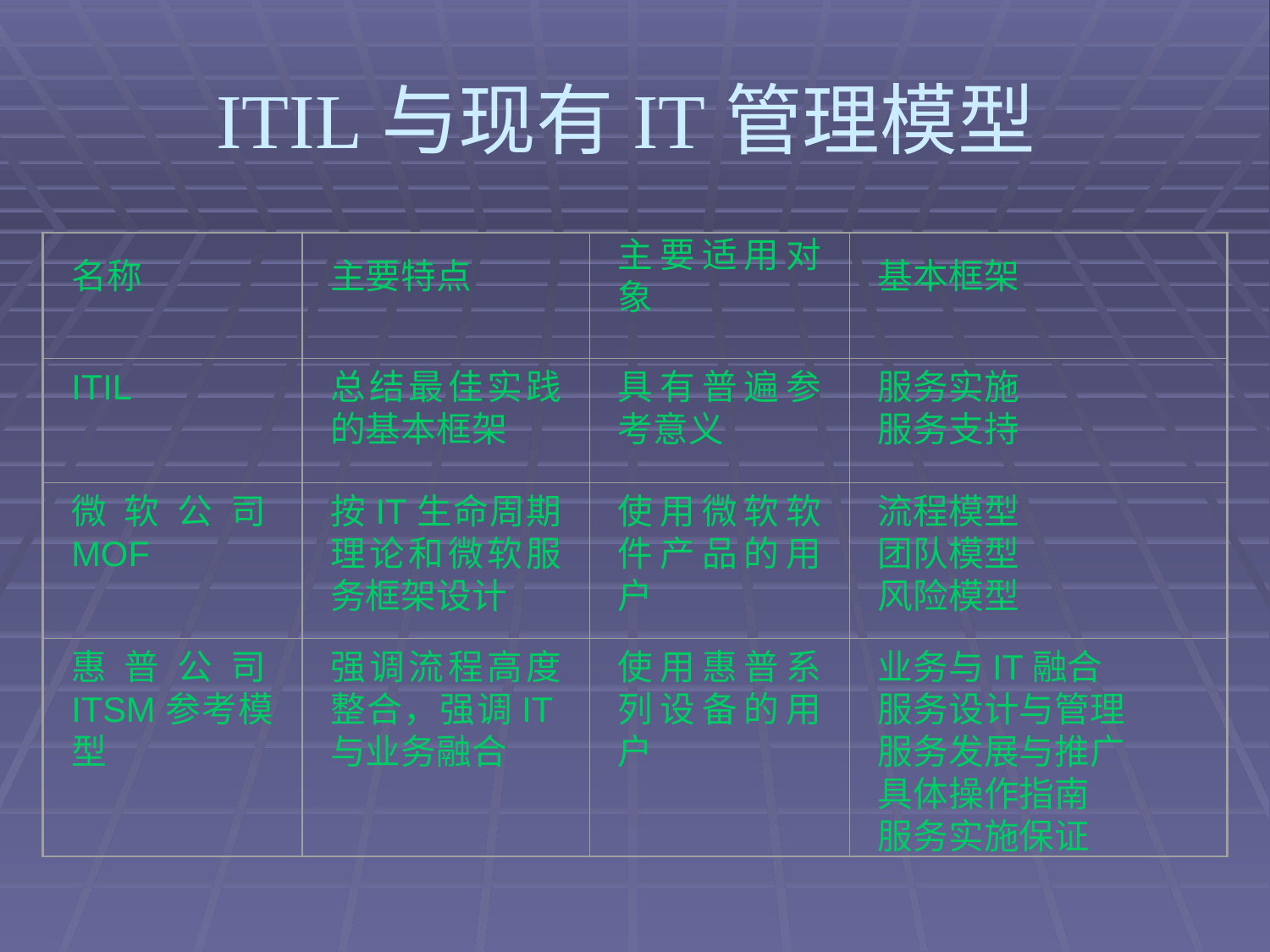

# ITIL与现有IT管理模型

名称

主要特点

主要适用对象

基本框架

ITIL

总结最佳实践的基本框架

具有普遍参考意义

服务实施
服务支持

微软公司MOF

按IT生命周期理论和微软服务框架设计

使用微软软件产品的用户

流程模型
团队模型
风险模型

惠普公司ITSM参考模型

强调流程高度整合，强调IT与业务融合

使用惠普系列设备的用户

业务与IT融合
服务设计与管理
服务发展与推广
具体操作指南
服务实施保证